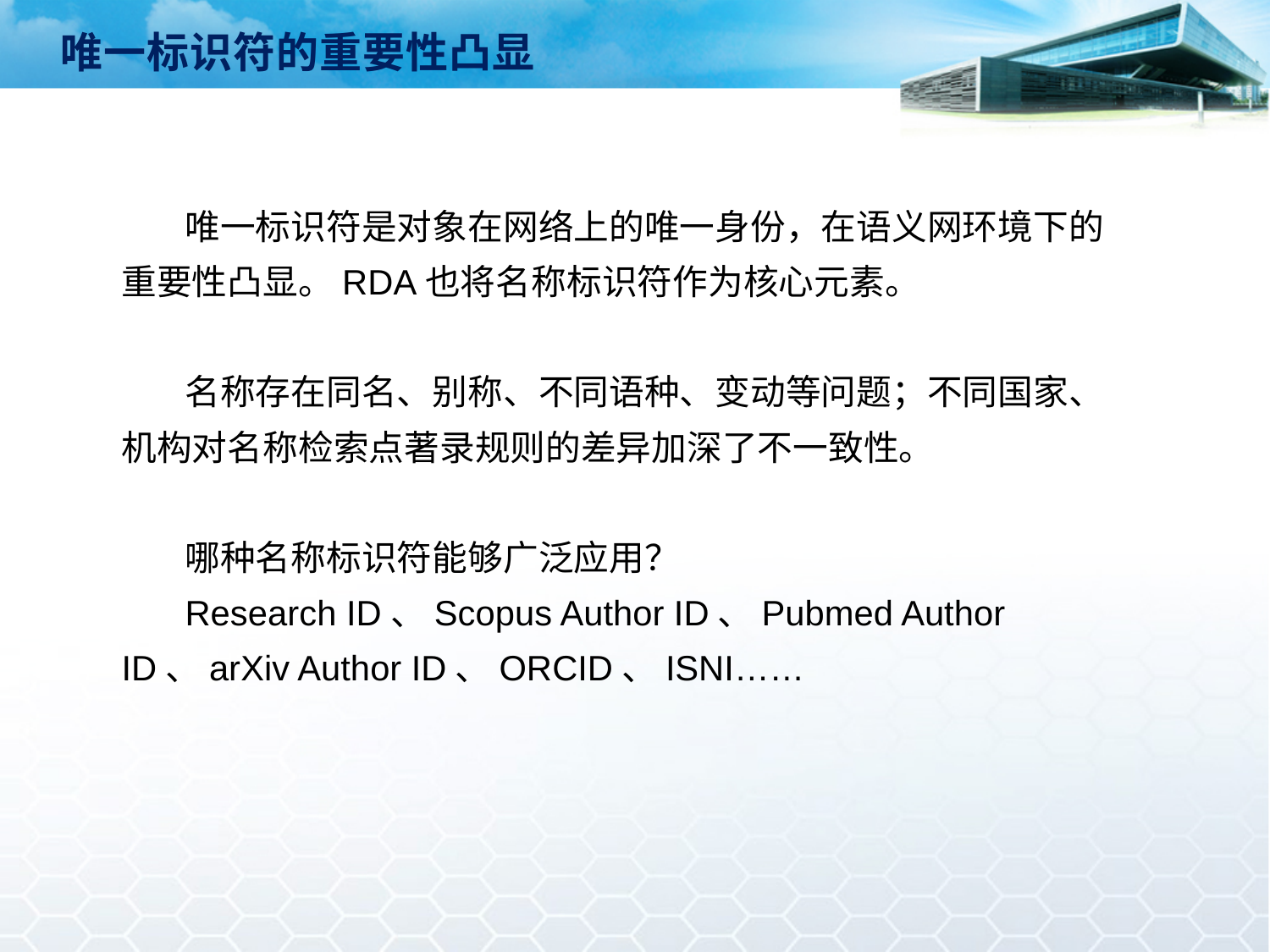

唯一标识符的重要性凸显

唯一标识符是对象在网络上的唯一身份，在语义网环境下的重要性凸显。RDA也将名称标识符作为核心元素。

名称存在同名、别称、不同语种、变动等问题；不同国家、机构对名称检索点著录规则的差异加深了不一致性。

哪种名称标识符能够广泛应用？
Research ID、Scopus Author ID、Pubmed Author ID、arXiv Author ID、ORCID、ISNI……